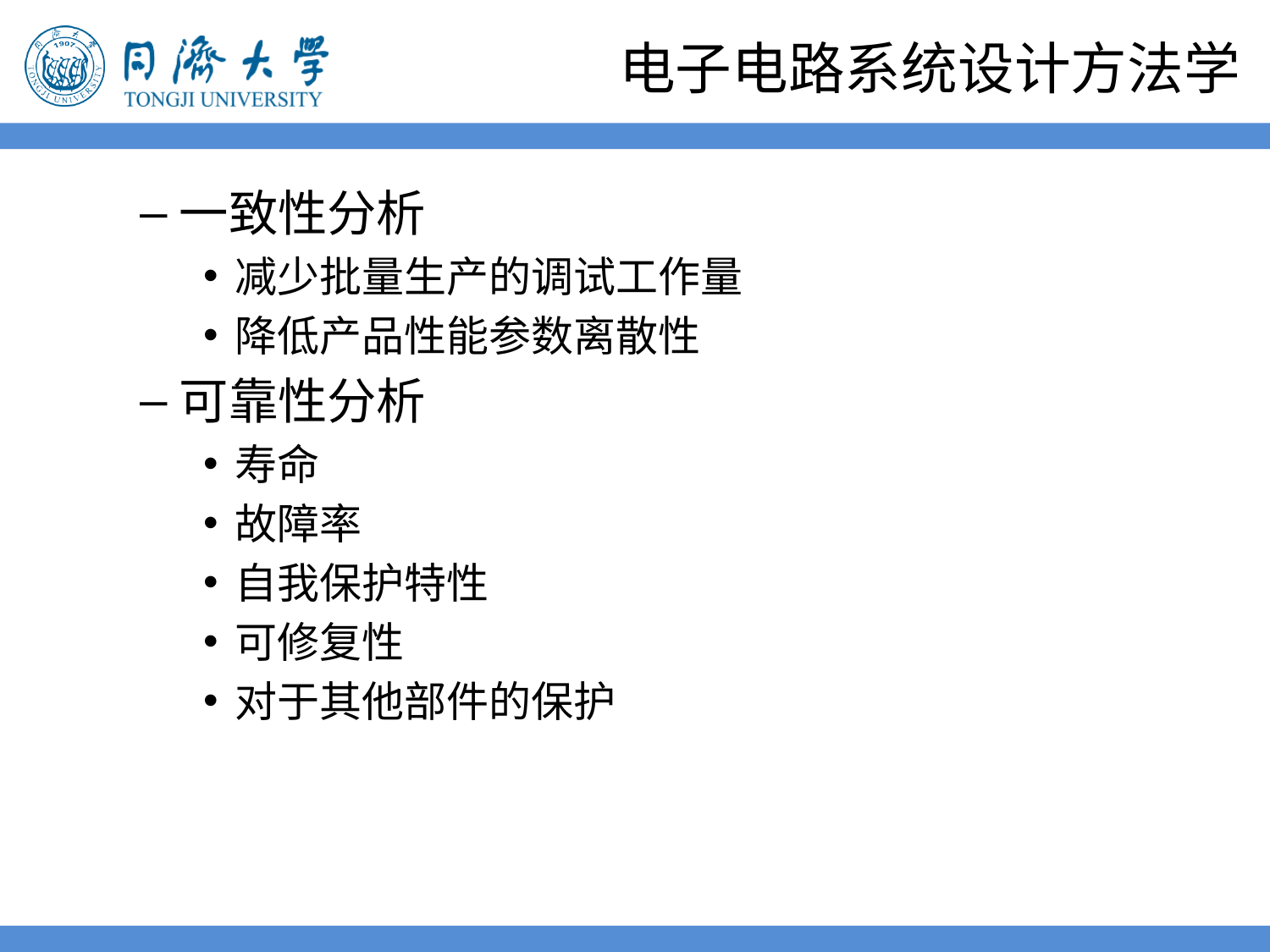

# 电子电路系统设计方法学
一致性分析
减少批量生产的调试工作量
降低产品性能参数离散性
可靠性分析
寿命
故障率
自我保护特性
可修复性
对于其他部件的保护